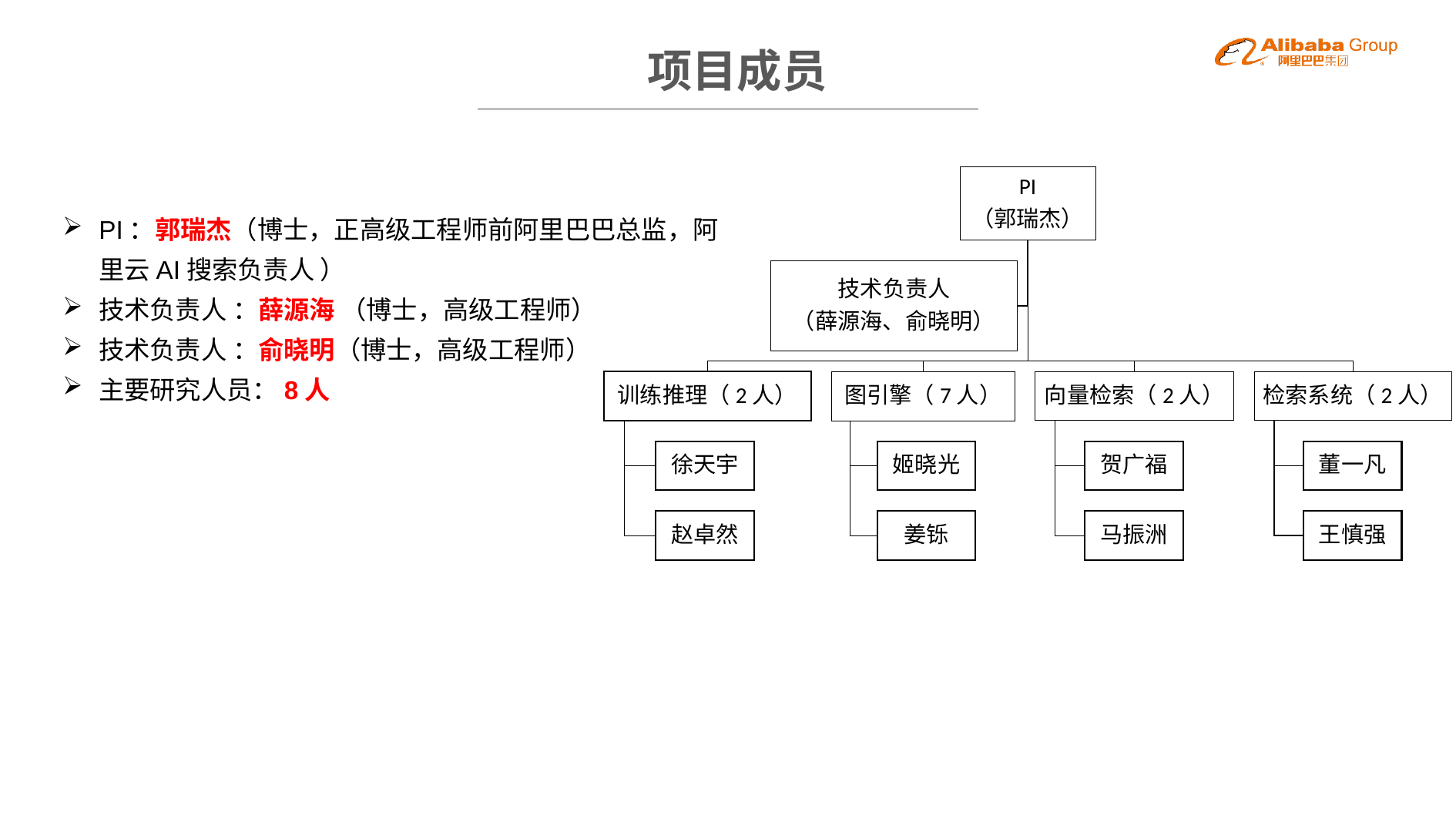

BBAAD9C20180234D78E509342D30B68042B9B2091AC58B80A1D98F3CB1E32B745B46B2386164DB0F22492E08C84624EC2D0921AAA1D0EBB11B5EC254370E25D524FE053D7C25E687A49429D76ED243B22E22E5817C4904A6A8CEB19A51160C68DC162490BEB
PI
（郭瑞杰）
训练推理（2人）
徐天宇
赵卓然
图引擎（7人）
姬晓光
姜铄
向量检索（2人）
贺广福
马振洲
检索系统（2人）
董一凡
王慎强
技术负责人
（薛源海、俞晓明）
# 项目成员
PI：郭瑞杰（博士，正高级工程师前阿里巴巴总监，阿里云AI搜索负责人 ）
技术负责人 ：薛源海 （博士，高级工程师）
技术负责人 ：俞晓明（博士，高级工程师）
主要研究人员：8人